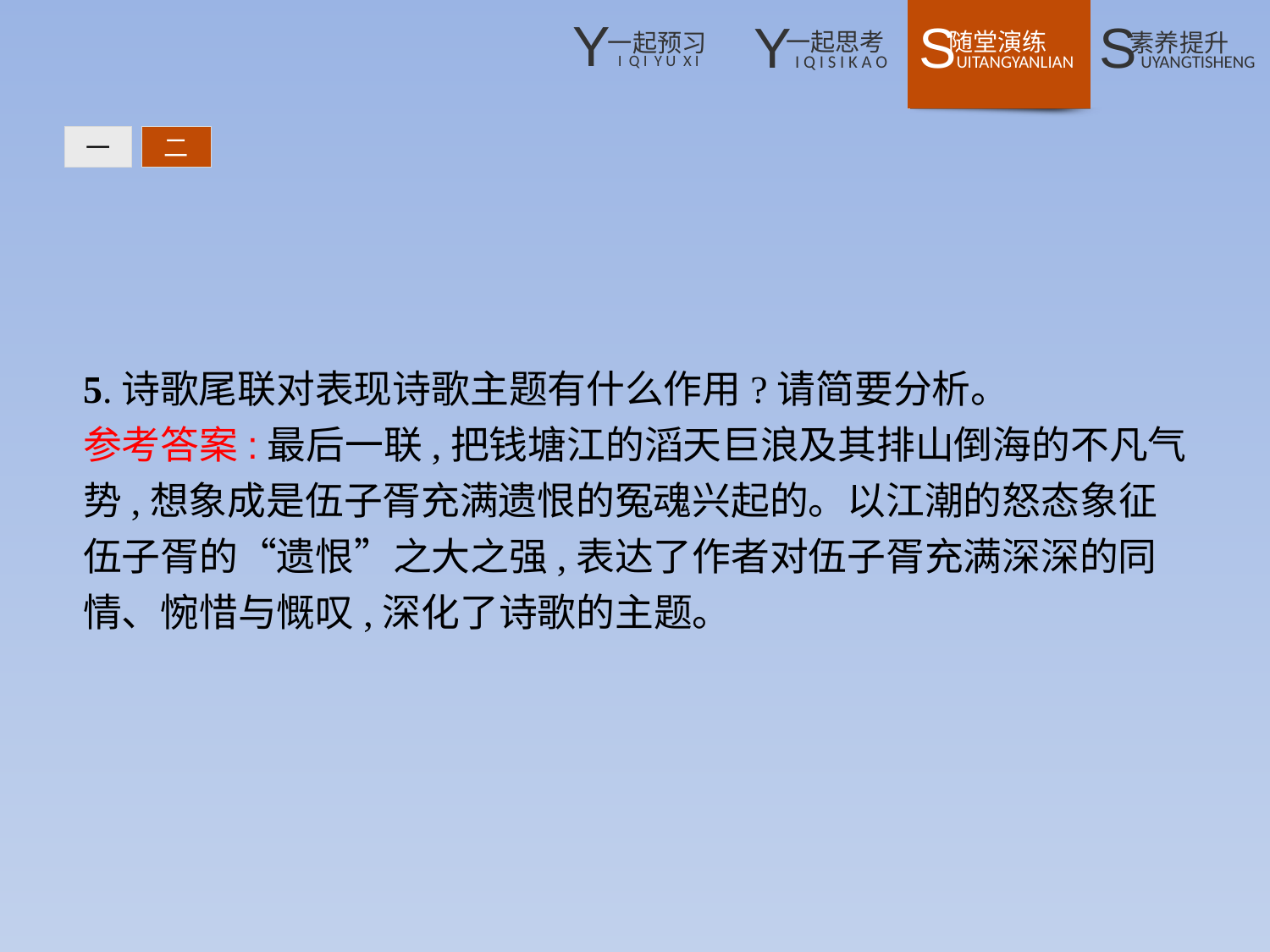

一
二
5.诗歌尾联对表现诗歌主题有什么作用?请简要分析。
参考答案:最后一联,把钱塘江的滔天巨浪及其排山倒海的不凡气势,想象成是伍子胥充满遗恨的冤魂兴起的。以江潮的怒态象征伍子胥的“遗恨”之大之强,表达了作者对伍子胥充满深深的同情、惋惜与慨叹,深化了诗歌的主题。